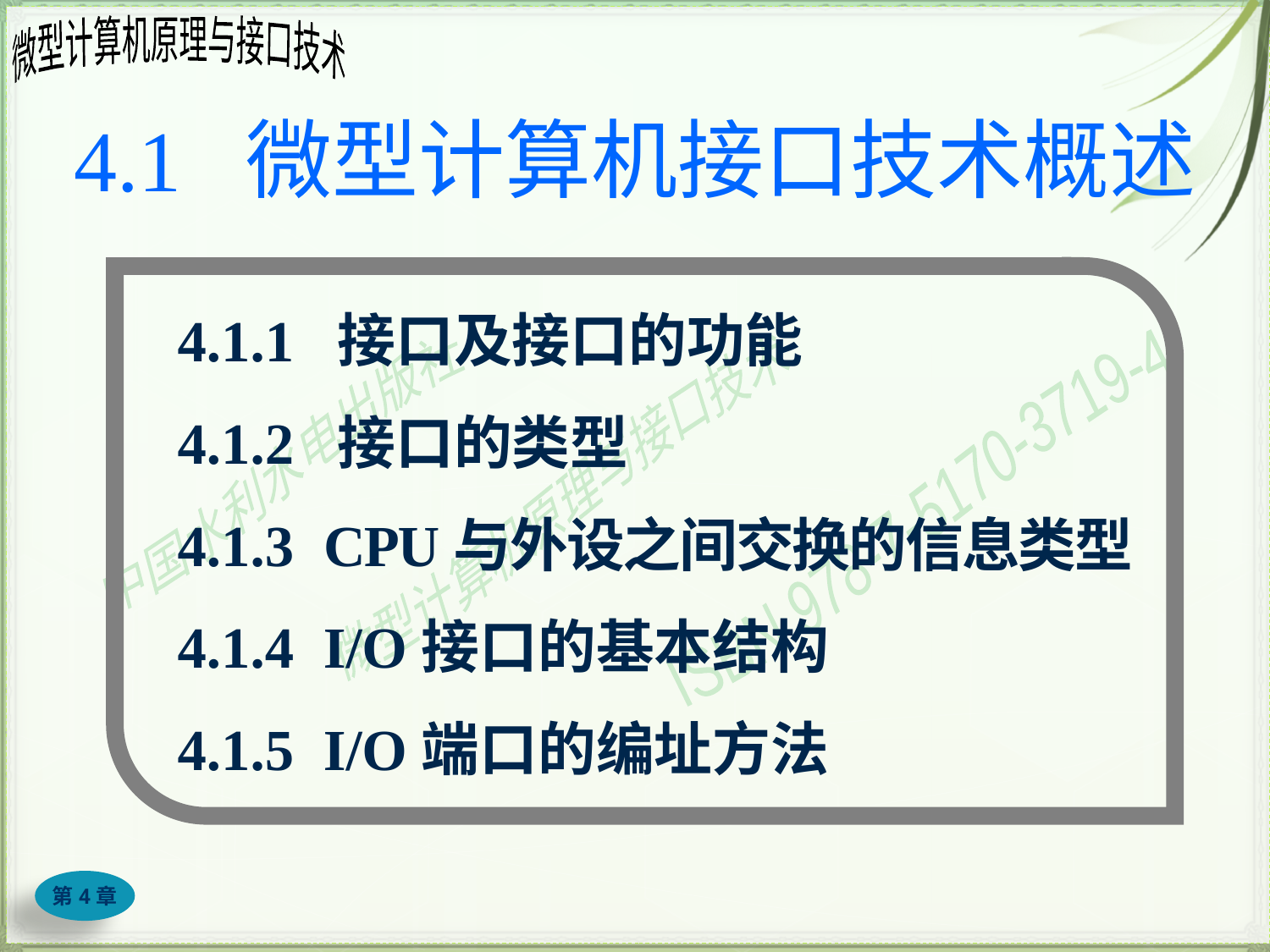

# 4.1  微型计算机接口技术概述

4.1.1  接口及接口的功能
4.1.2  接口的类型
4.1.3  CPU与外设之间交换的信息类型
4.1.4  I/O接口的基本结构
4.1.5  I/O端口的编址方法